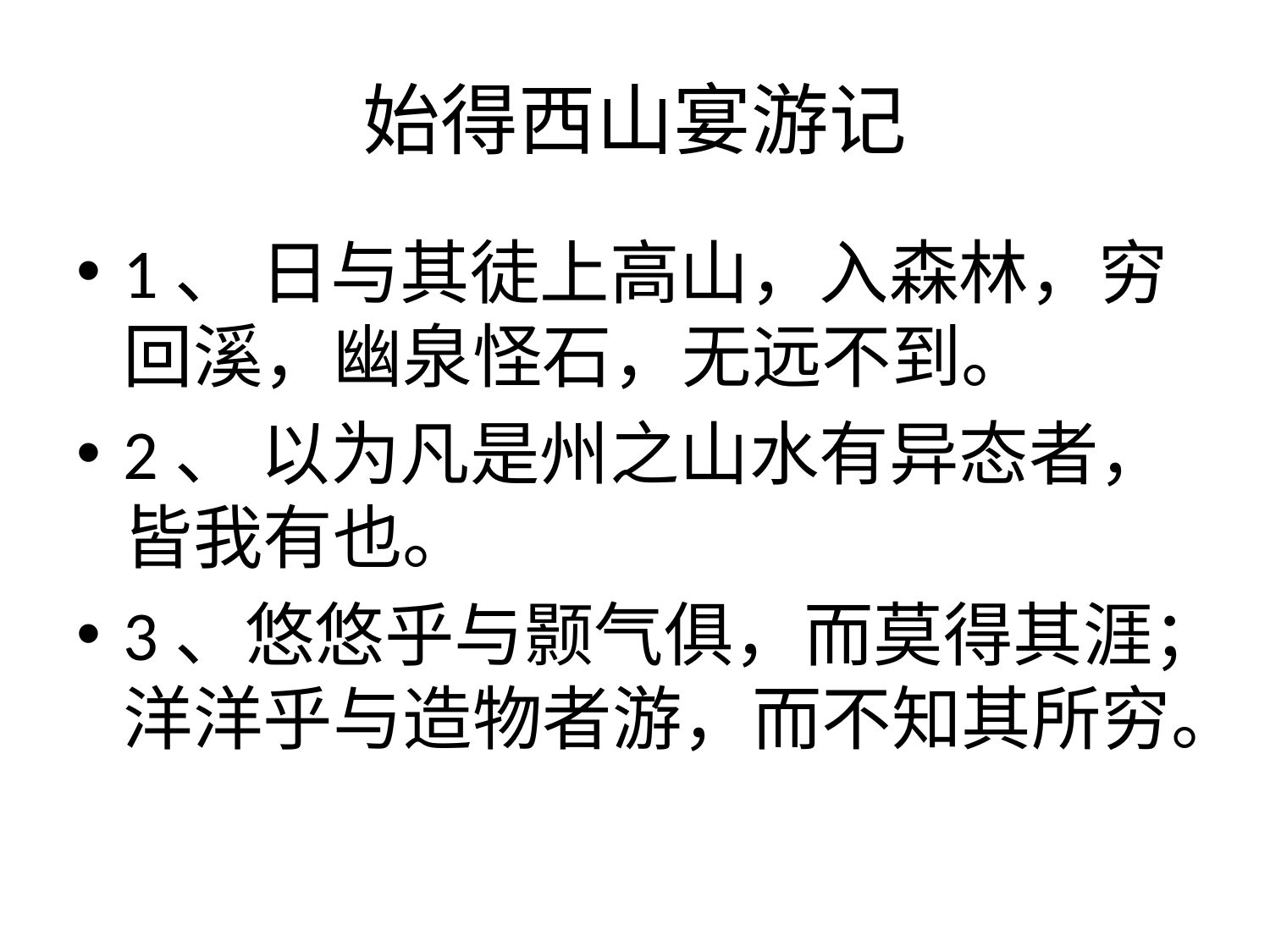

# 始得西山宴游记
1、 日与其徒上高山，入森林，穷回溪，幽泉怪石，无远不到。
2、 以为凡是州之山水有异态者，皆我有也。
3、悠悠乎与颢气俱，而莫得其涯；洋洋乎与造物者游，而不知其所穷。